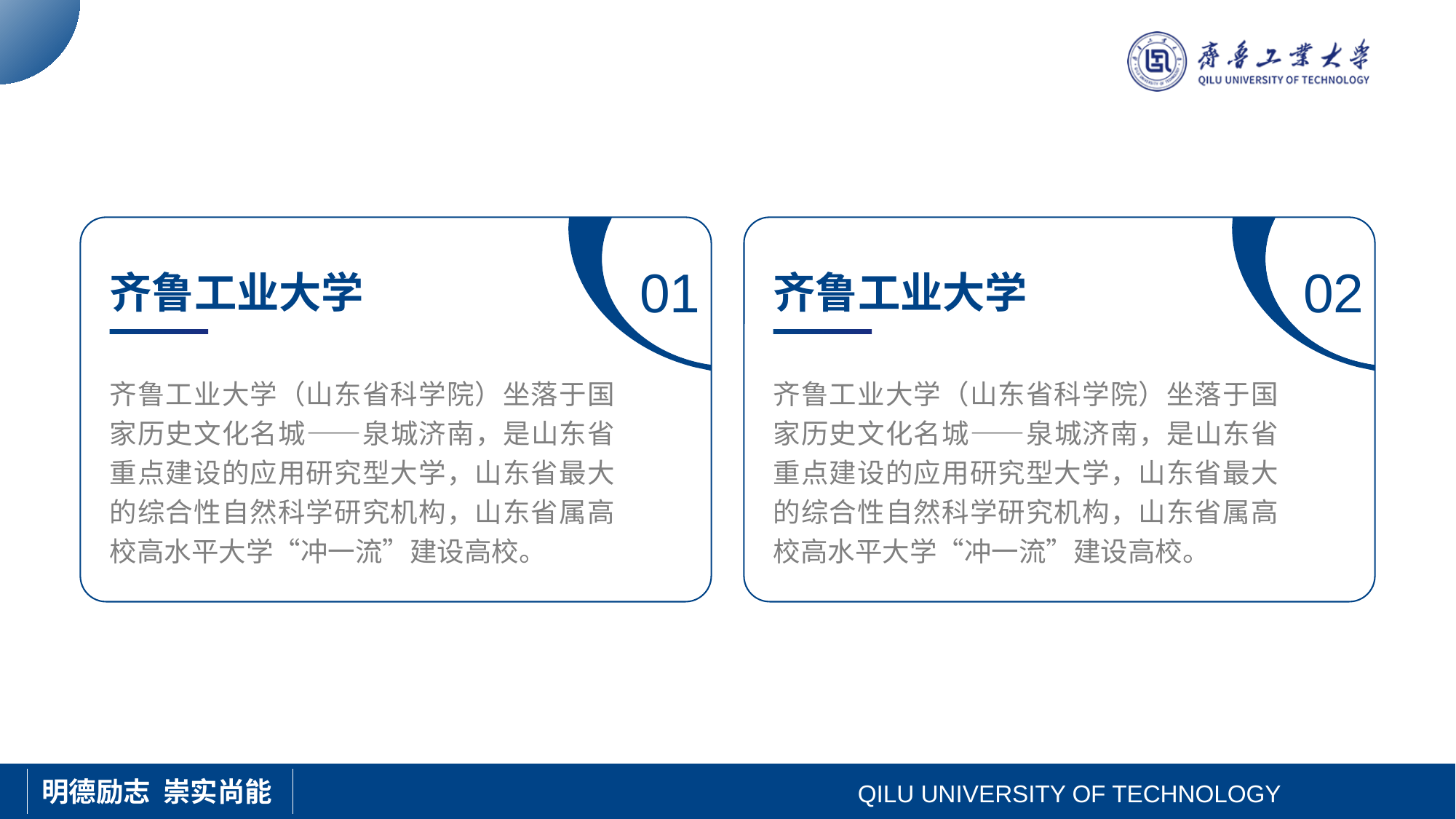

01

02
齐鲁工业大学
齐鲁工业大学

齐鲁工业大学（山东省科学院）坐落于国家历史文化名城——泉城济南，是山东省重点建设的应用研究型大学，山东省最大的综合性自然科学研究机构，山东省属高校高水平大学“冲一流”建设高校。
齐鲁工业大学（山东省科学院）坐落于国家历史文化名城——泉城济南，是山东省重点建设的应用研究型大学，山东省最大的综合性自然科学研究机构，山东省属高校高水平大学“冲一流”建设高校。